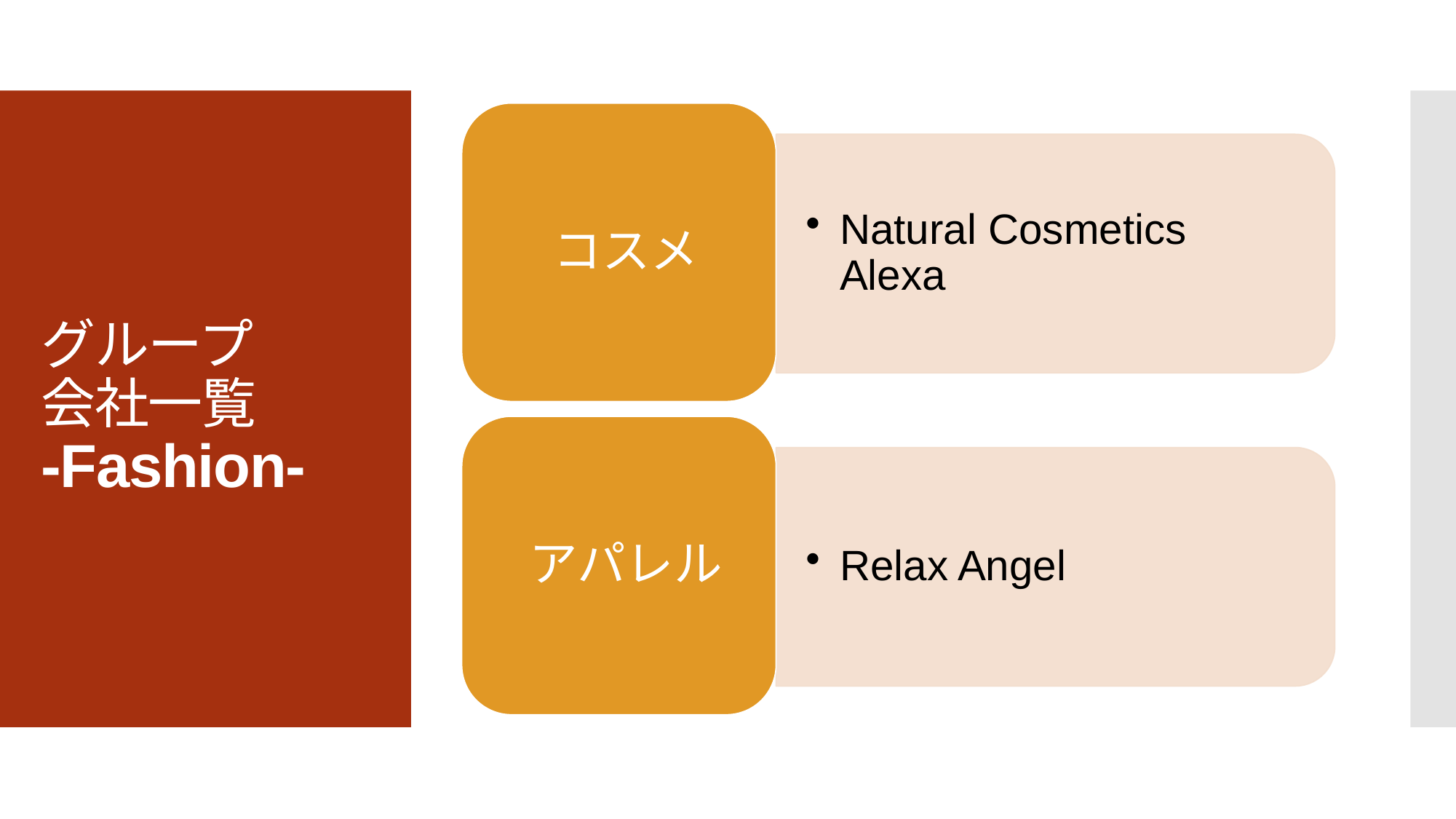

Natural Cosmetics Alexa
コスメ
Relax Angel
アパレル
# グループ 会社一覧 -Fashion-